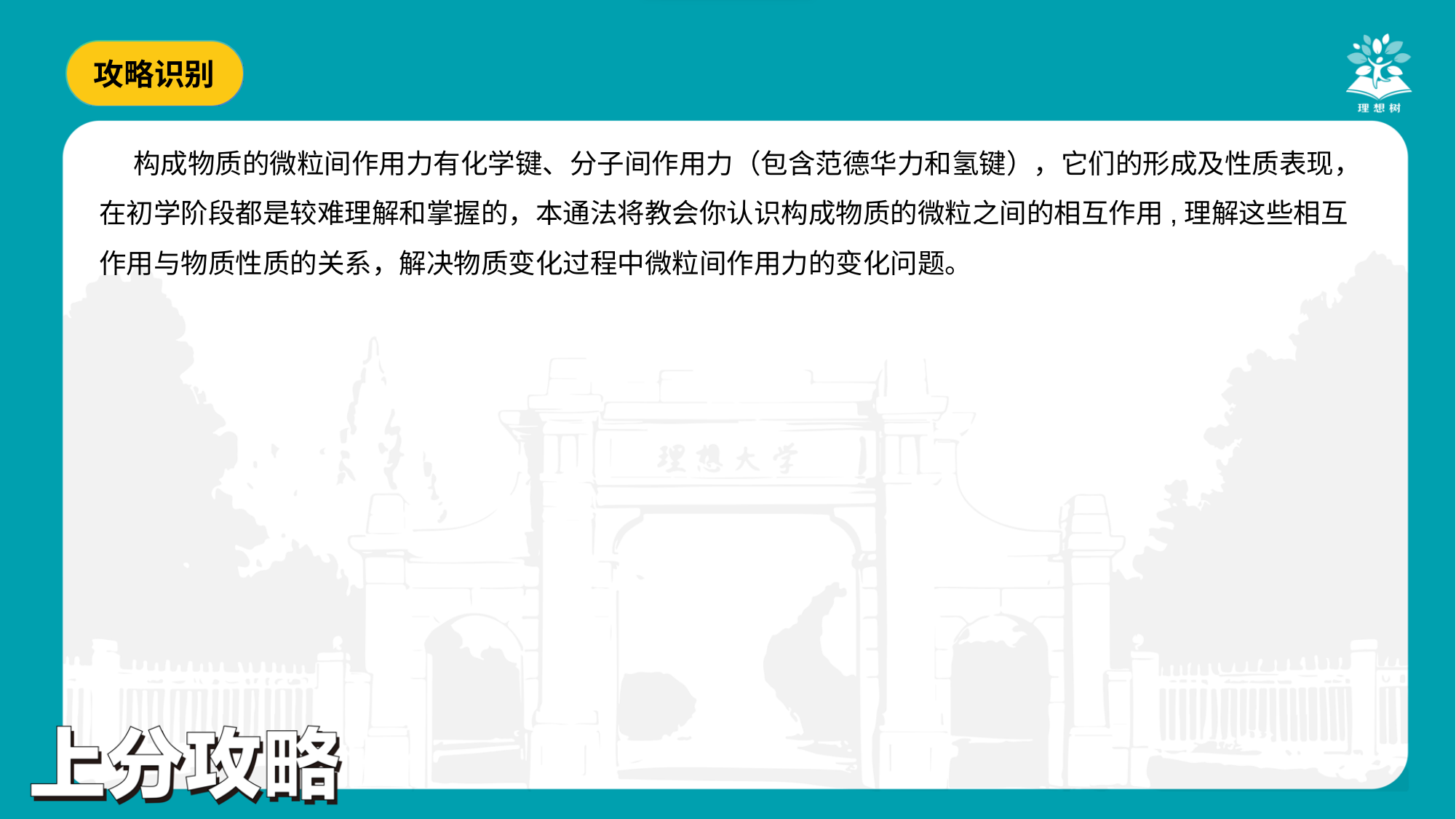

构成物质的微粒间作用力有化学键、分子间作用力（包含范德华力和氢键），它们的形成及性质表现，
在初学阶段都是较难理解和掌握的，本通法将教会你认识构成物质的微粒之间的相互作用,理解这些相互
作用与物质性质的关系，解决物质变化过程中微粒间作用力的变化问题。